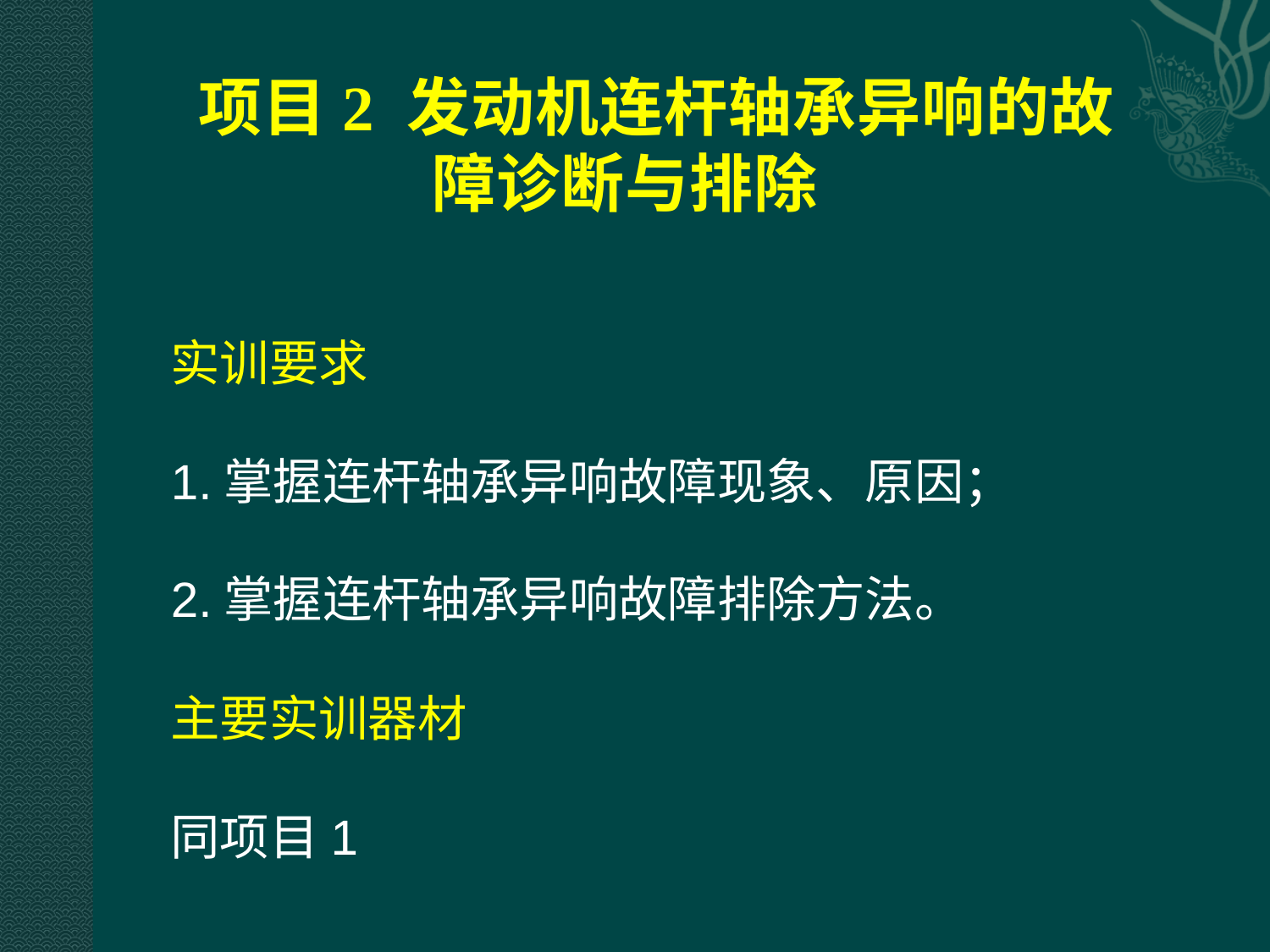

项目2 发动机连杆轴承异响的故障诊断与排除
实训要求
1.掌握连杆轴承异响故障现象、原因；
2.掌握连杆轴承异响故障排除方法。
主要实训器材
同项目1